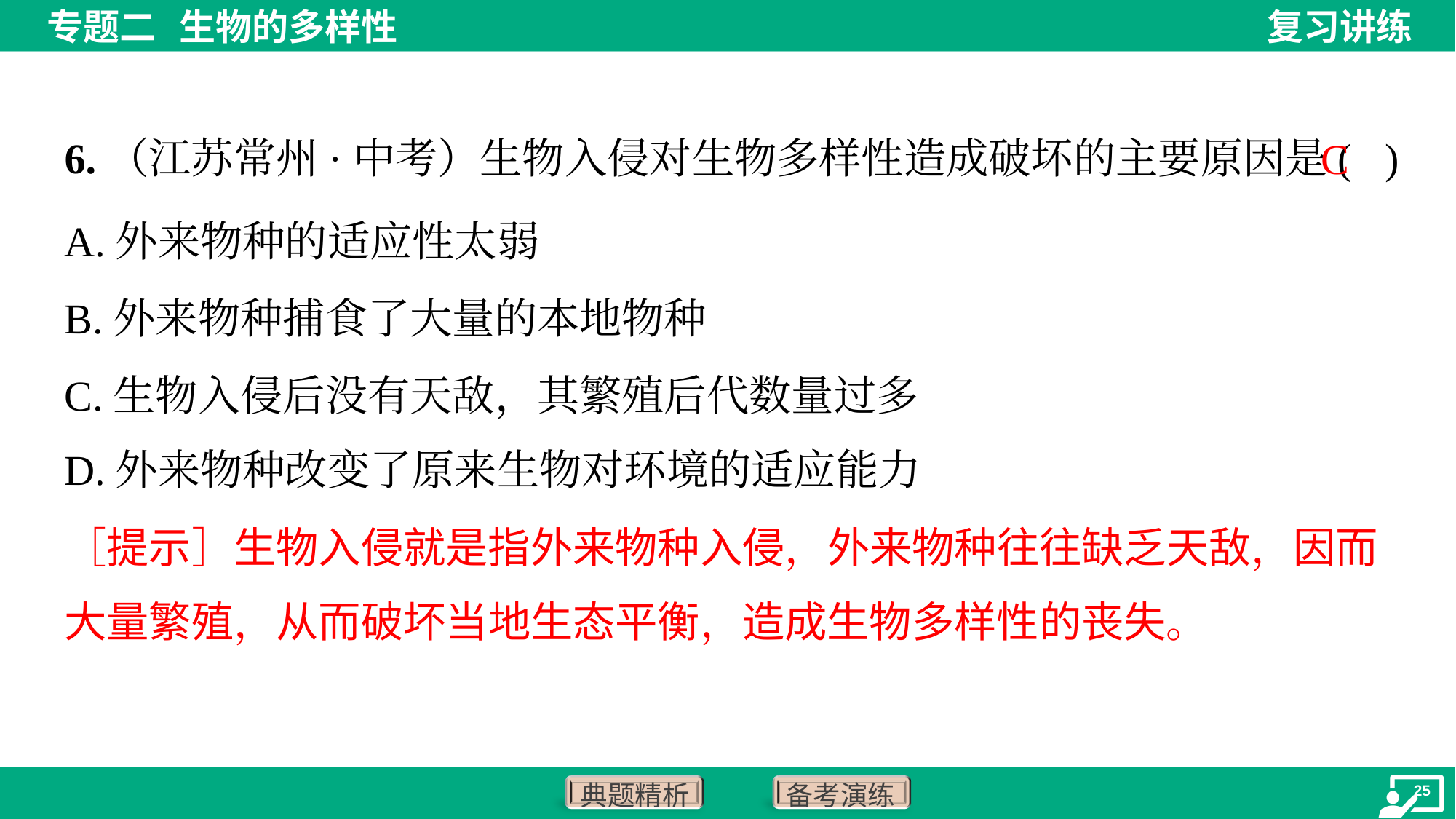

6.（江苏常州·中考）生物入侵对生物多样性造成破坏的主要原因是(   )
C
A.外来物种的适应性太弱
B.外来物种捕食了大量的本地物种
C.生物入侵后没有天敌，其繁殖后代数量过多
D.外来物种改变了原来生物对环境的适应能力
［提示］生物入侵就是指外来物种入侵，外来物种往往缺乏天敌，因而
大量繁殖，从而破坏当地生态平衡，造成生物多样性的丧失。